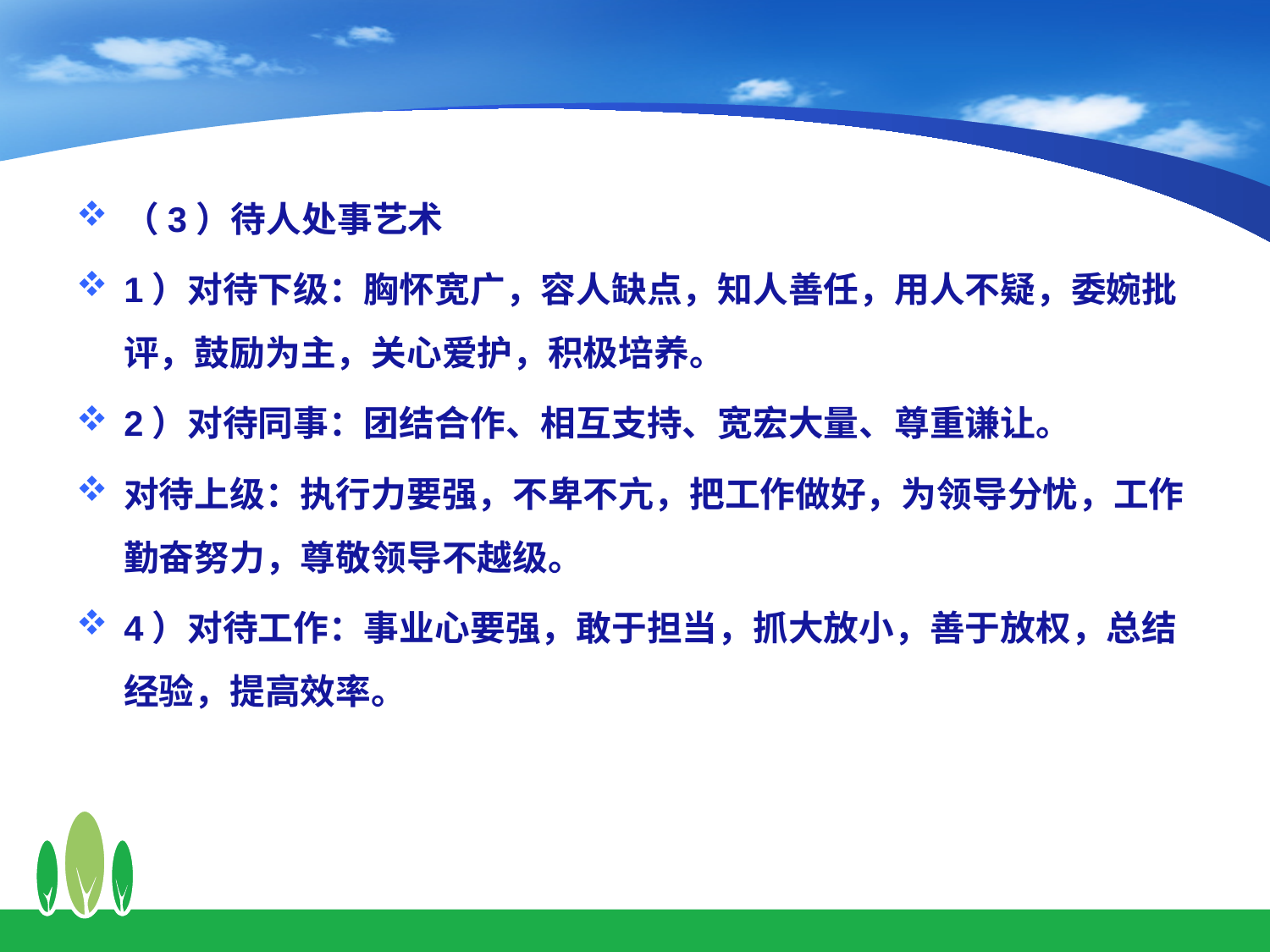

（3）待人处事艺术
1）对待下级：胸怀宽广，容人缺点，知人善任，用人不疑，委婉批评，鼓励为主，关心爱护，积极培养。
2）对待同事：团结合作、相互支持、宽宏大量、尊重谦让。
对待上级：执行力要强，不卑不亢，把工作做好，为领导分忧，工作勤奋努力，尊敬领导不越级。
4）对待工作：事业心要强，敢于担当，抓大放小，善于放权，总结经验，提高效率。

60